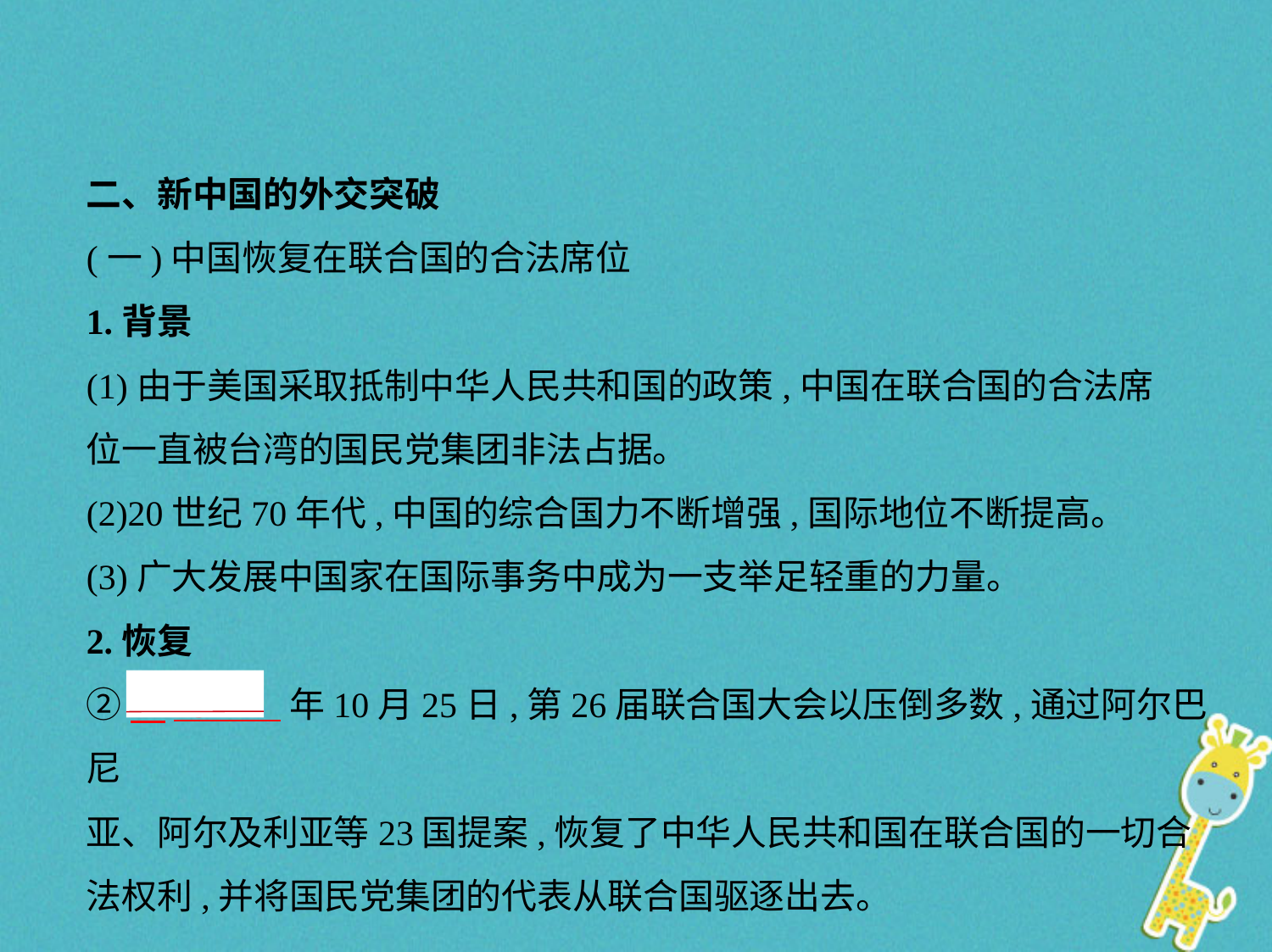

二、新中国的外交突破
(一)中国恢复在联合国的合法席位
1.背景
(1)由于美国采取抵制中华人民共和国的政策,中国在联合国的合法席
位一直被台湾的国民党集团非法占据。
(2)20世纪70年代,中国的综合国力不断增强,国际地位不断提高。
(3)广大发展中国家在国际事务中成为一支举足轻重的力量。
2.恢复
②　1971    年10月25日,第26届联合国大会以压倒多数,通过阿尔巴尼
亚、阿尔及利亚等23国提案,恢复了中华人民共和国在联合国的一切合
法权利,并将国民党集团的代表从联合国驱逐出去。